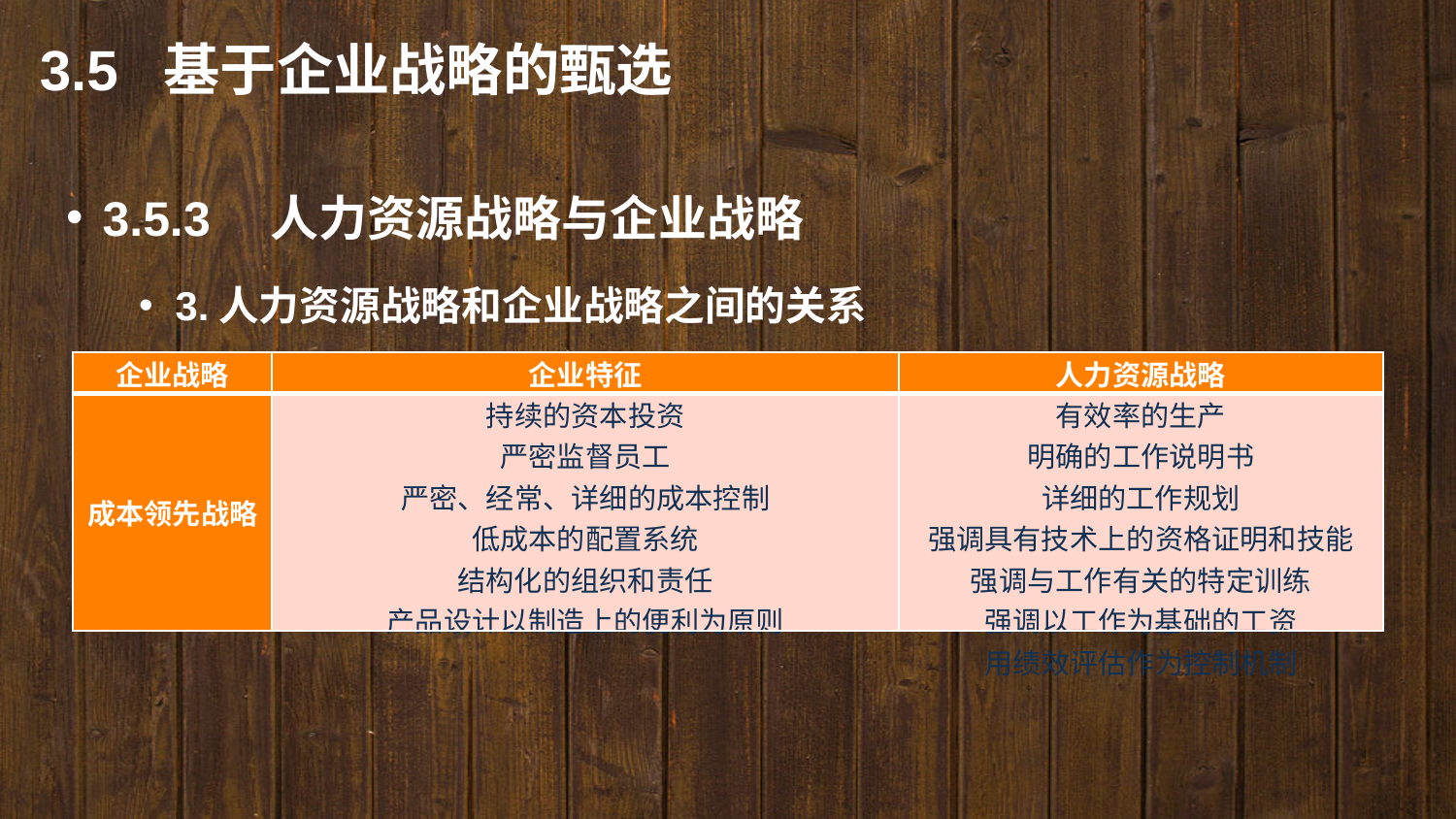

3.5  基于企业战略的甄选
3.5.3　人力资源战略与企业战略
3.人力资源战略和企业战略之间的关系
| 企业战略 | 企业特征 | 人力资源战略 |
| --- | --- | --- |
| 成本领先战略 | 持续的资本投资 严密监督员工 严密、经常、详细的成本控制 低成本的配置系统 结构化的组织和责任 产品设计以制造上的便利为原则 | 有效率的生产 明确的工作说明书 详细的工作规划 强调具有技术上的资格证明和技能 强调与工作有关的特定训练 强调以工作为基础的工资 用绩效评估作为控制机制 |